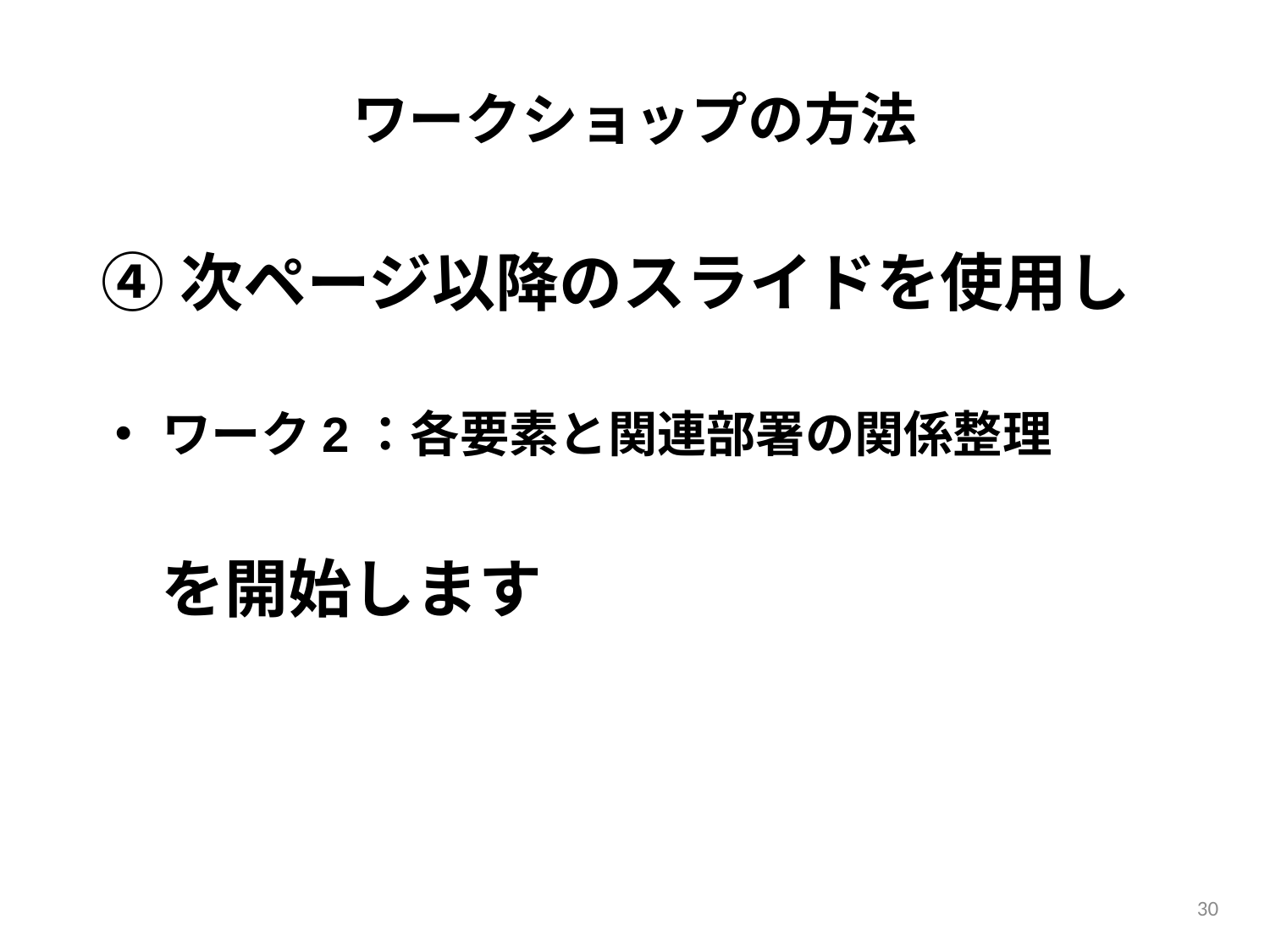

# ワークショップの方法
④次ページ以降のスライドを使用し
ワーク2：各要素と関連部署の関係整理

を開始します
30